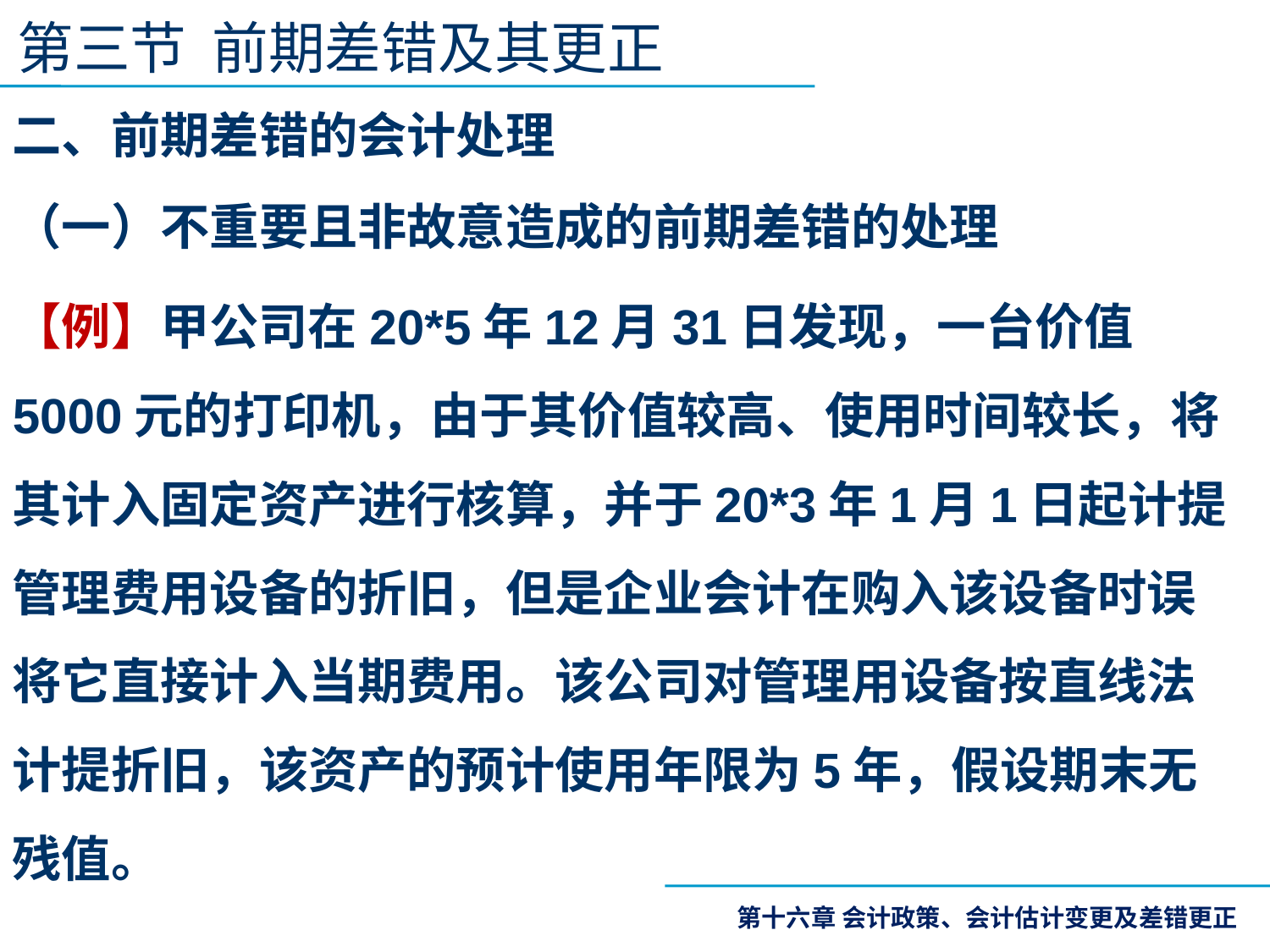

第三节  前期差错及其更正
二、前期差错的会计处理
（一）不重要且非故意造成的前期差错的处理
【例】甲公司在20*5年12月31日发现，一台价值5000元的打印机，由于其价值较高、使用时间较长，将其计入固定资产进行核算，并于20*3年1月1日起计提管理费用设备的折旧，但是企业会计在购入该设备时误将它直接计入当期费用。该公司对管理用设备按直线法计提折旧，该资产的预计使用年限为5年，假设期末无残值。